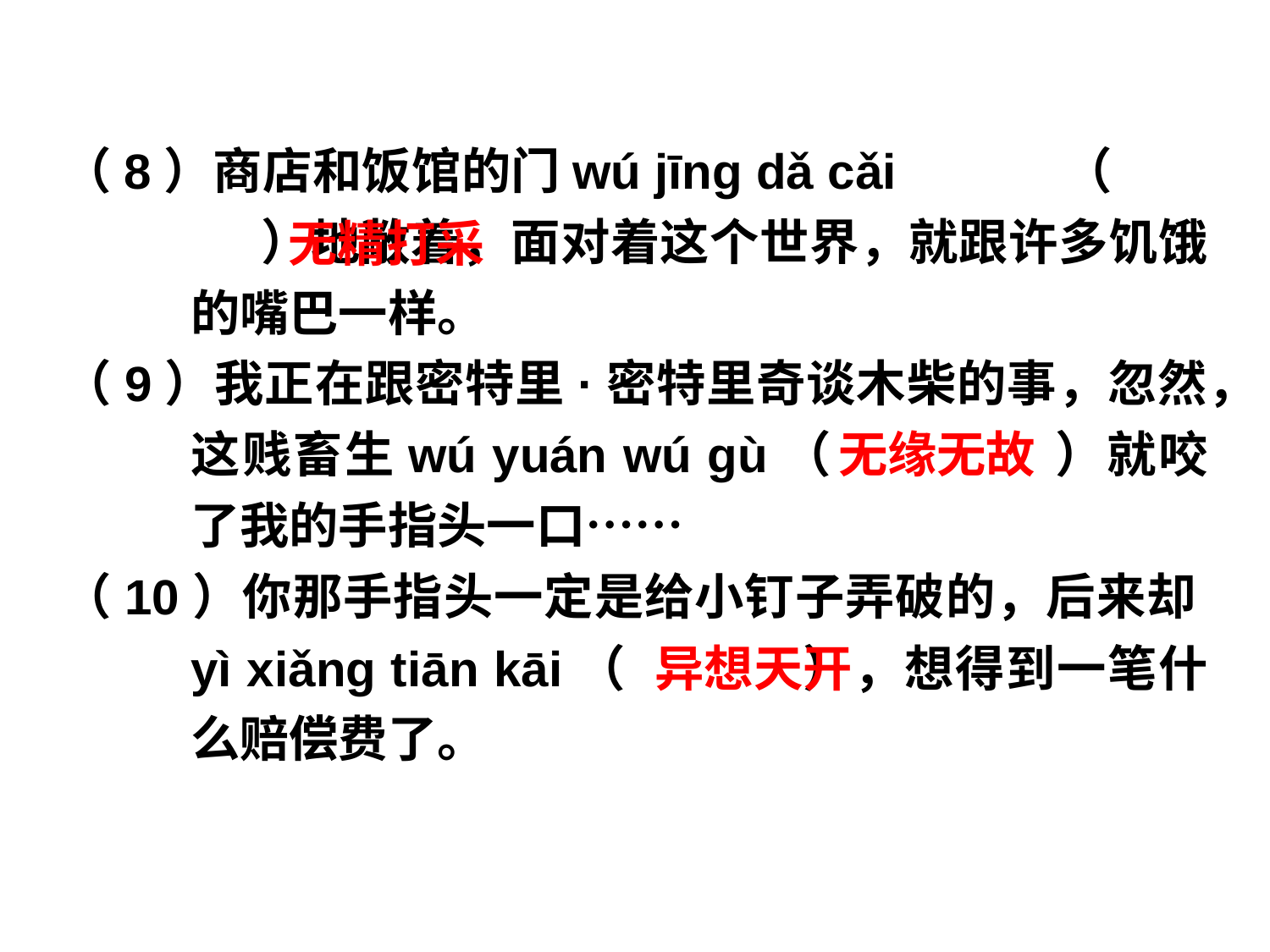

（8）商店和饭馆的门wú jīng dǎ cǎi           （　           ）地敞着，面对着这个世界，就跟许多饥饿的嘴巴一样。
（9）我正在跟密特里·密特里奇谈木柴的事，忽然，这贱畜生wú yuán wú gù（　         　）就咬了我的手指头一口……
（10）你那手指头一定是给小钉子弄破的，后来却yì xiǎng tiān kāi（　          ），想得到一笔什么赔偿费了。
无精打采
无缘无故
异想天开